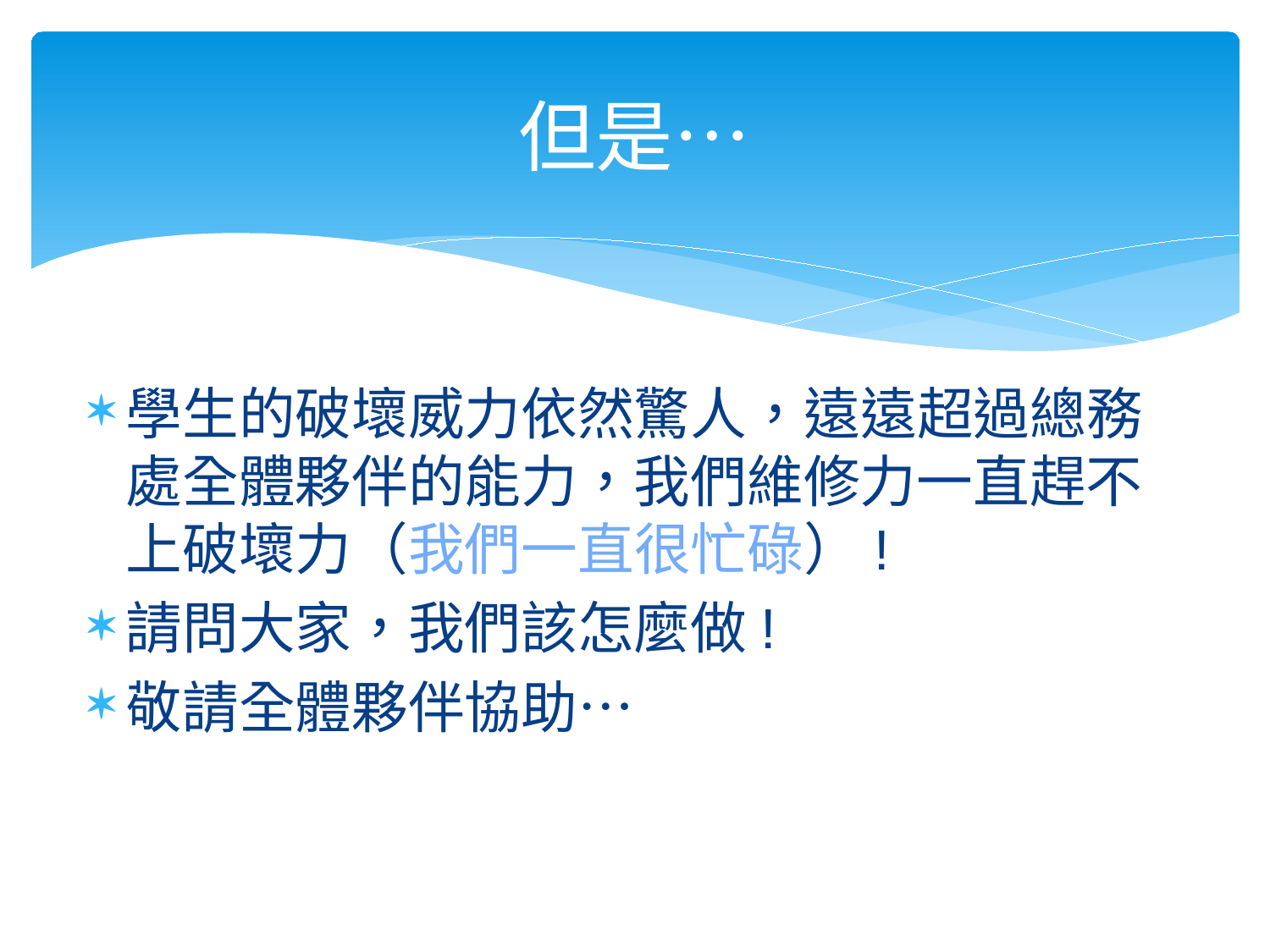

# 但是…
學生的破壞威力依然驚人，遠遠超過總務處全體夥伴的能力，我們維修力一直趕不上破壞力（我們一直很忙碌）!
請問大家，我們該怎麼做!
敬請全體夥伴協助…